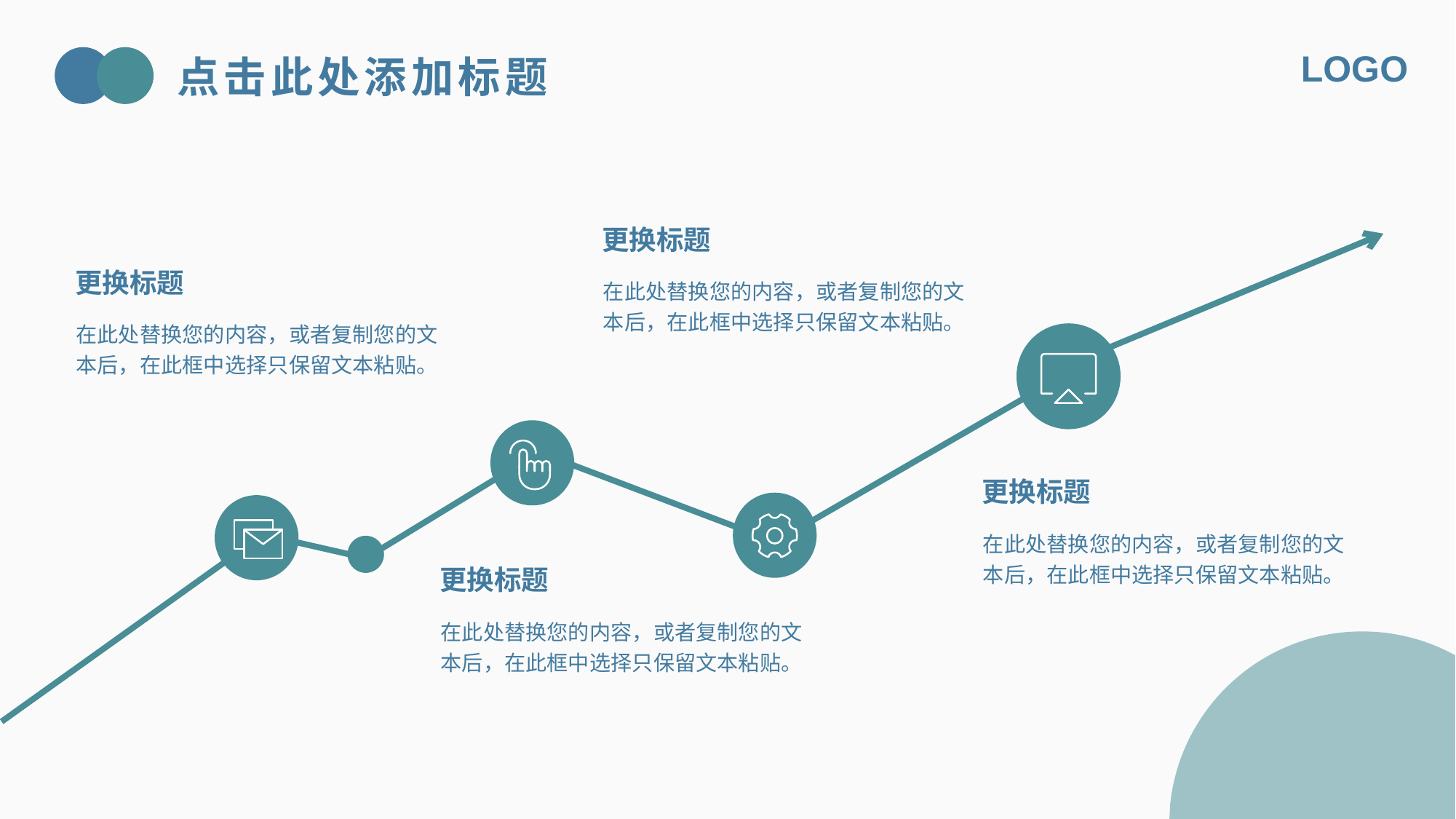

# 点击此处添加标题
更换标题
在此处替换您的内容，或者复制您的文本后，在此框中选择只保留文本粘贴。
更换标题
在此处替换您的内容，或者复制您的文本后，在此框中选择只保留文本粘贴。

更换标题
在此处替换您的内容，或者复制您的文本后，在此框中选择只保留文本粘贴。

更换标题
在此处替换您的内容，或者复制您的文本后，在此框中选择只保留文本粘贴。